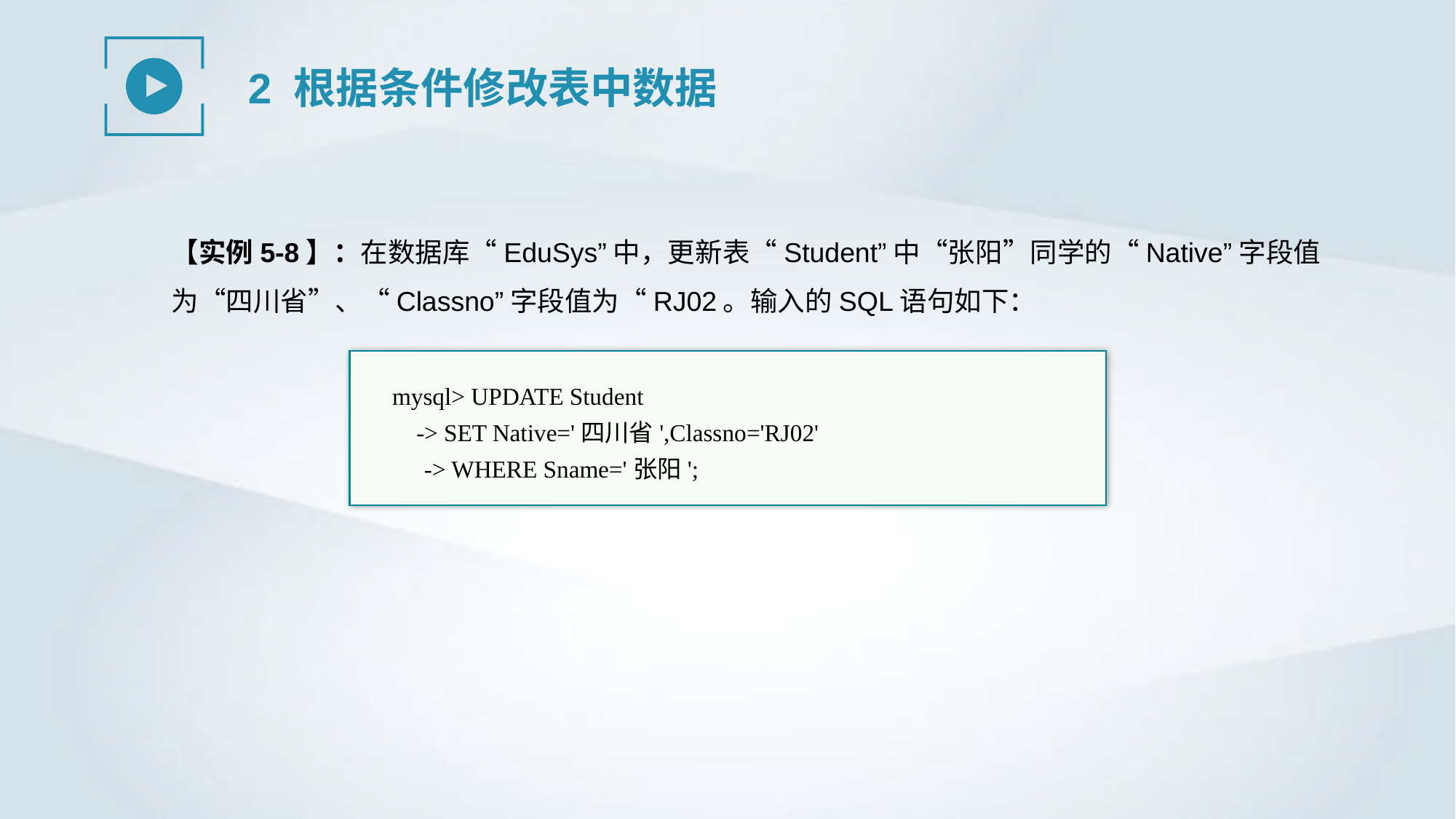

2 根据条件修改表中数据
【实例5-8】：在数据库“EduSys”中，更新表“Student”中“张阳”同学的“Native”字段值为“四川省”、“Classno”字段值为“RJ02。输入的SQL语句如下：
mysql> UPDATE Student
    -> SET Native='四川省',Classno='RJ02'
-> WHERE Sname='张阳';